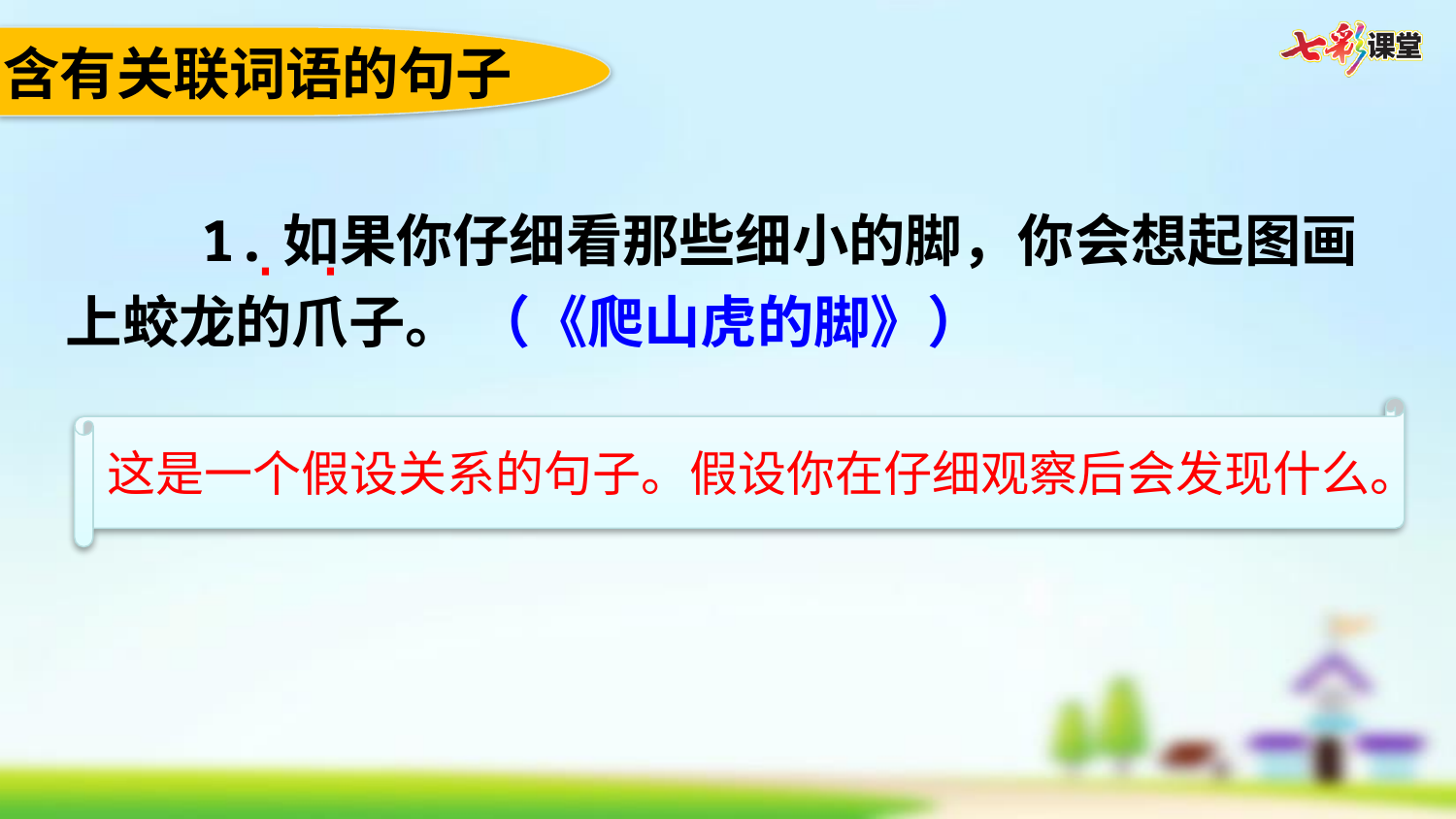

含有关联词语的句子
    1.如果你仔细看那些细小的脚，你会想起图画上蛟龙的爪子。 （《爬山虎的脚》）
·  ·
这是一个假设关系的句子。假设你在仔细观察后会发现什么。